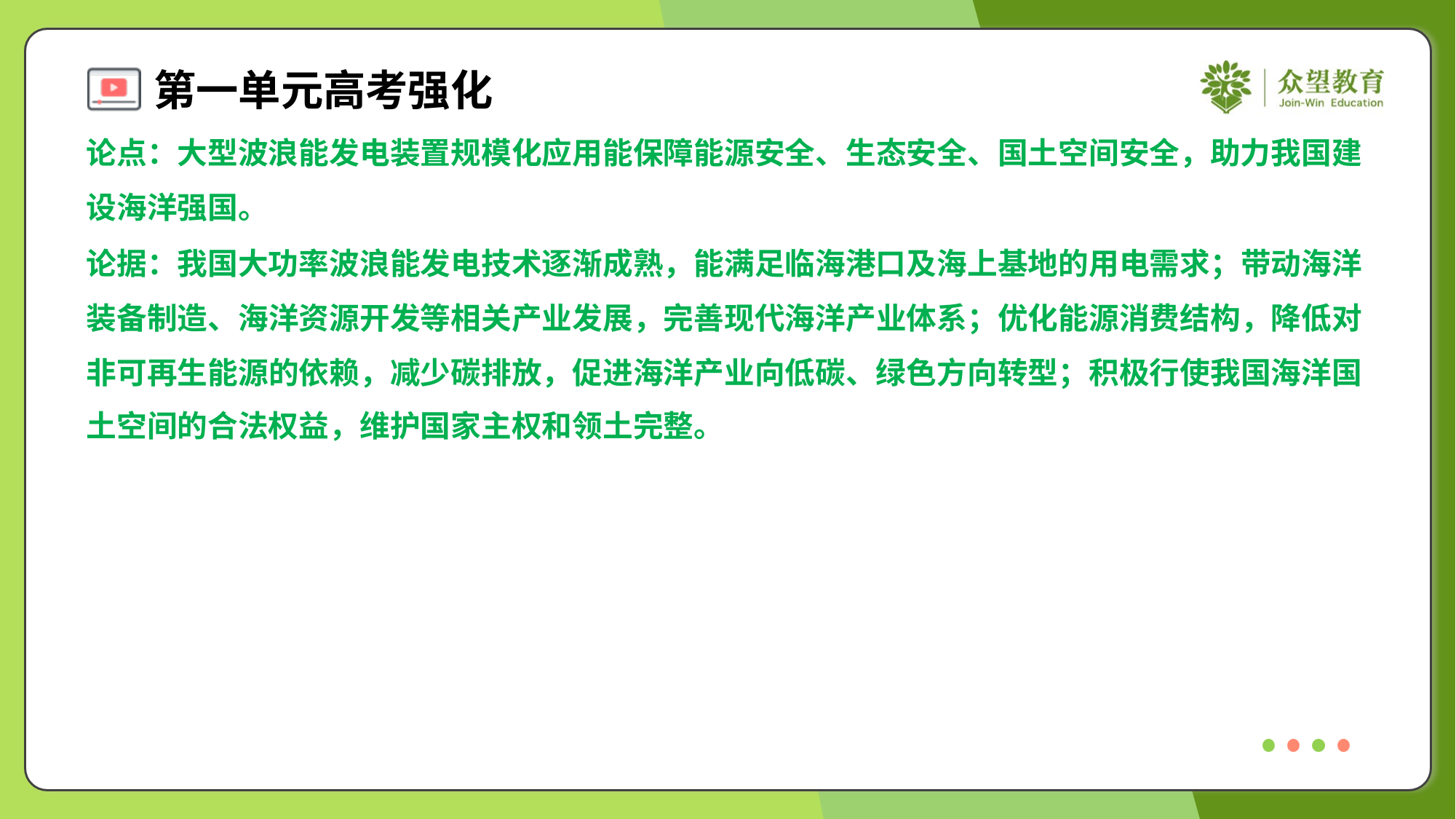

论点：大型波浪能发电装置规模化应用能保障能源安全、生态安全、国土空间安全，助力我国建
设海洋强国。
论据：我国大功率波浪能发电技术逐渐成熟，能满足临海港口及海上基地的用电需求；带动海洋
装备制造、海洋资源开发等相关产业发展，完善现代海洋产业体系；优化能源消费结构，降低对
非可再生能源的依赖，减少碳排放，促进海洋产业向低碳、绿色方向转型；积极行使我国海洋国
土空间的合法权益，维护国家主权和领土完整。